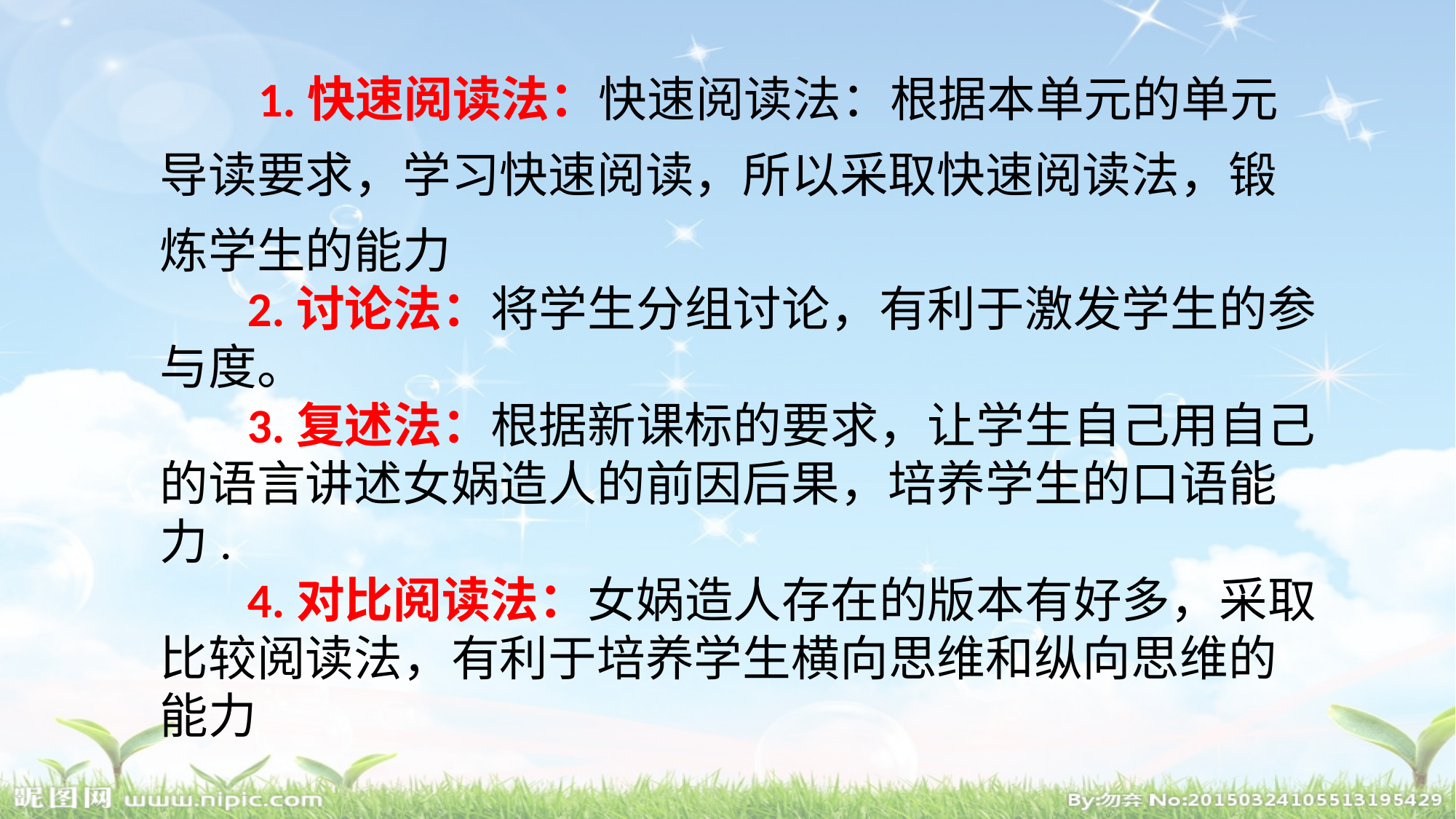

1.快速阅读法：快速阅读法：根据本单元的单元导读要求，学习快速阅读，所以采取快速阅读法，锻炼学生的能力
        2.讨论法：将学生分组讨论，有利于激发学生的参与度。
        3.复述法：根据新课标的要求，让学生自己用自己的语言讲述女娲造人的前因后果，培养学生的口语能力.
        4.对比阅读法：女娲造人存在的版本有好多，采取比较阅读法，有利于培养学生横向思维和纵向思维的能力